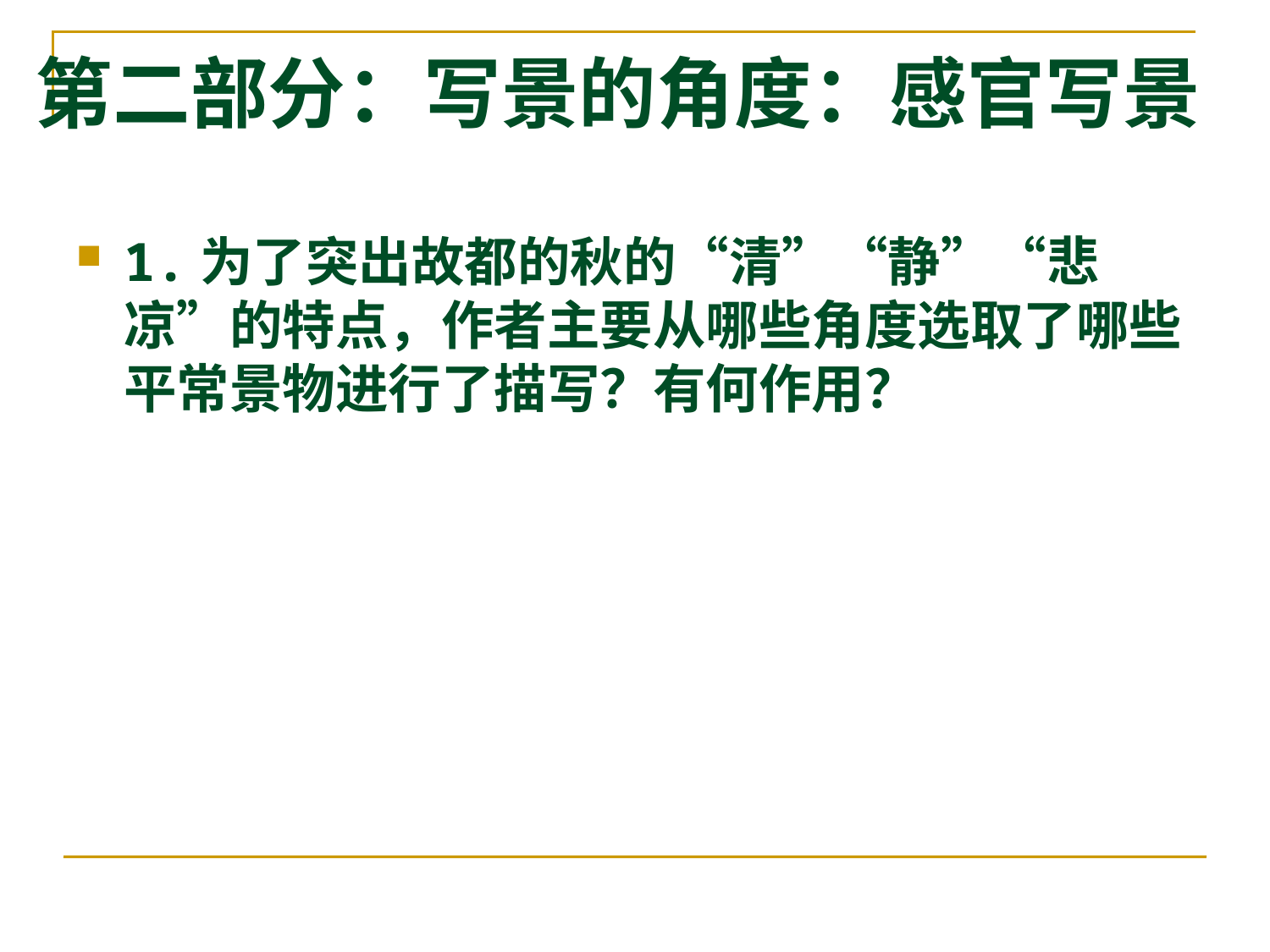

# 第二部分：写景的角度：感官写景
1.为了突出故都的秋的“清”“静”“悲凉”的特点，作者主要从哪些角度选取了哪些平常景物进行了描写？有何作用？